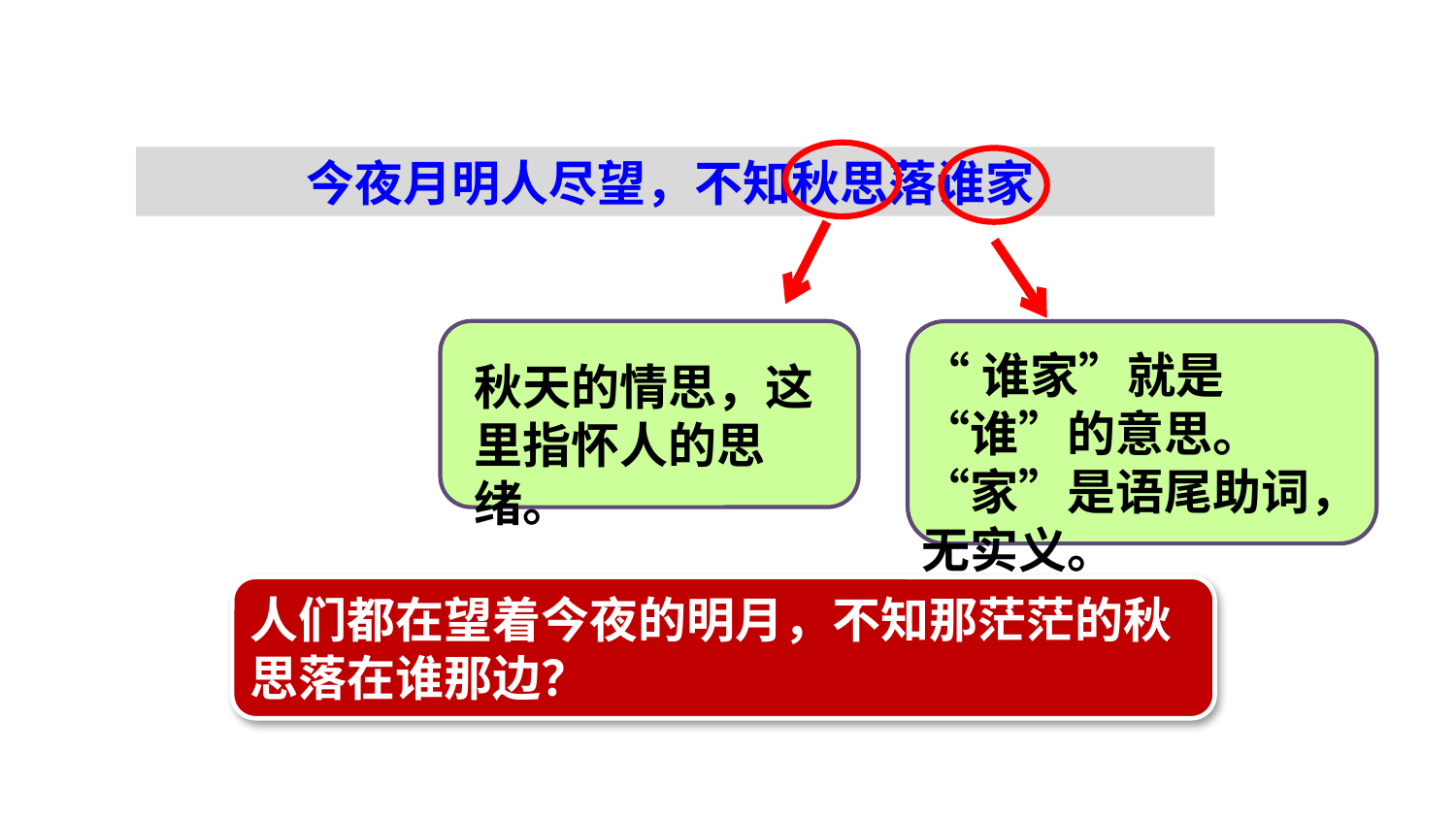

今夜月明人尽望，不知秋思落谁家

秋天的情思，这里指怀人的思绪。

“谁家”就是“谁”的意思。“家”是语尾助词，无实义。
人们都在望着今夜的明月，不知那茫茫的秋思落在谁那边？